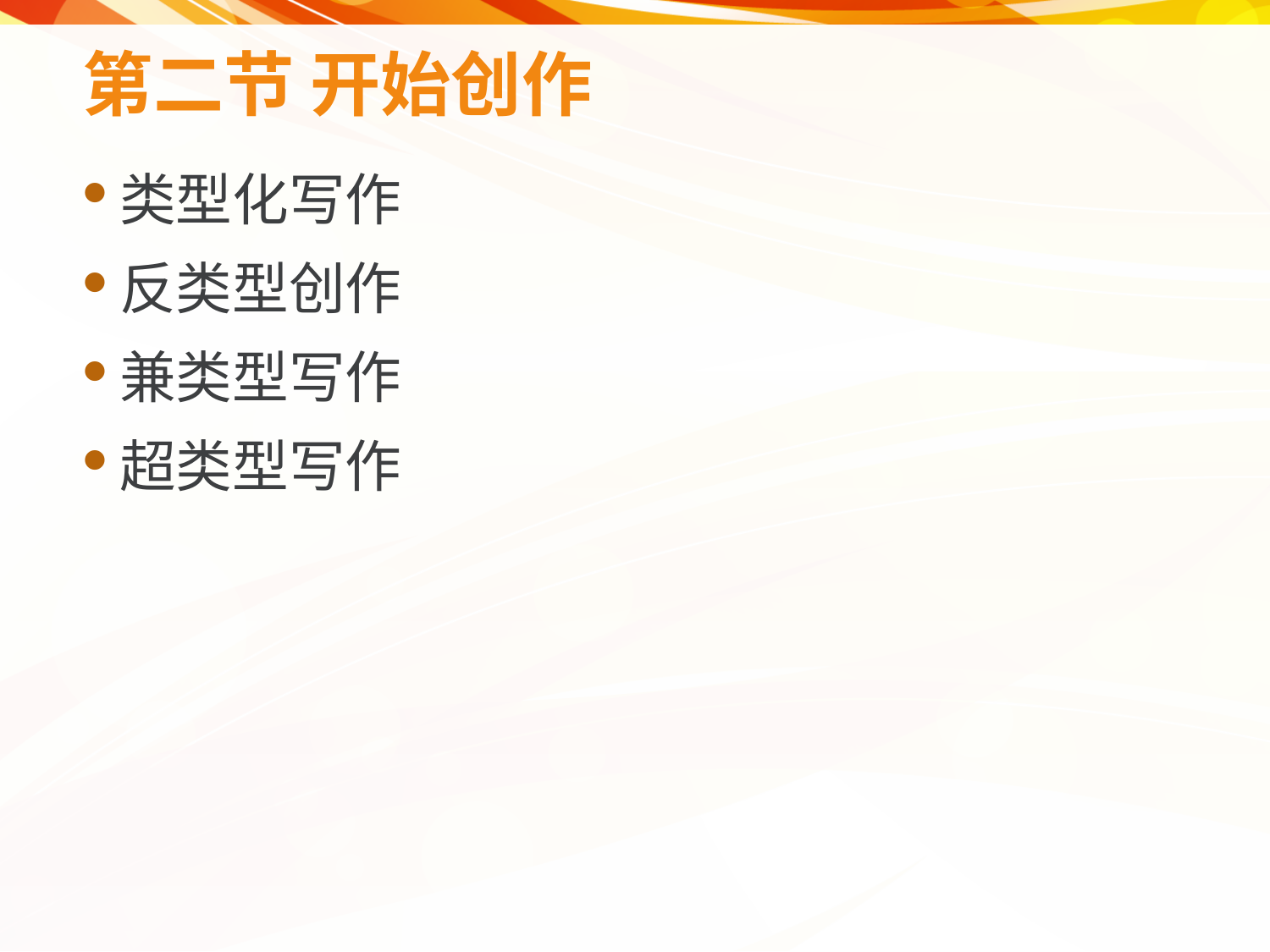

# 第二节 开始创作
类型化写作
反类型创作
兼类型写作
超类型写作